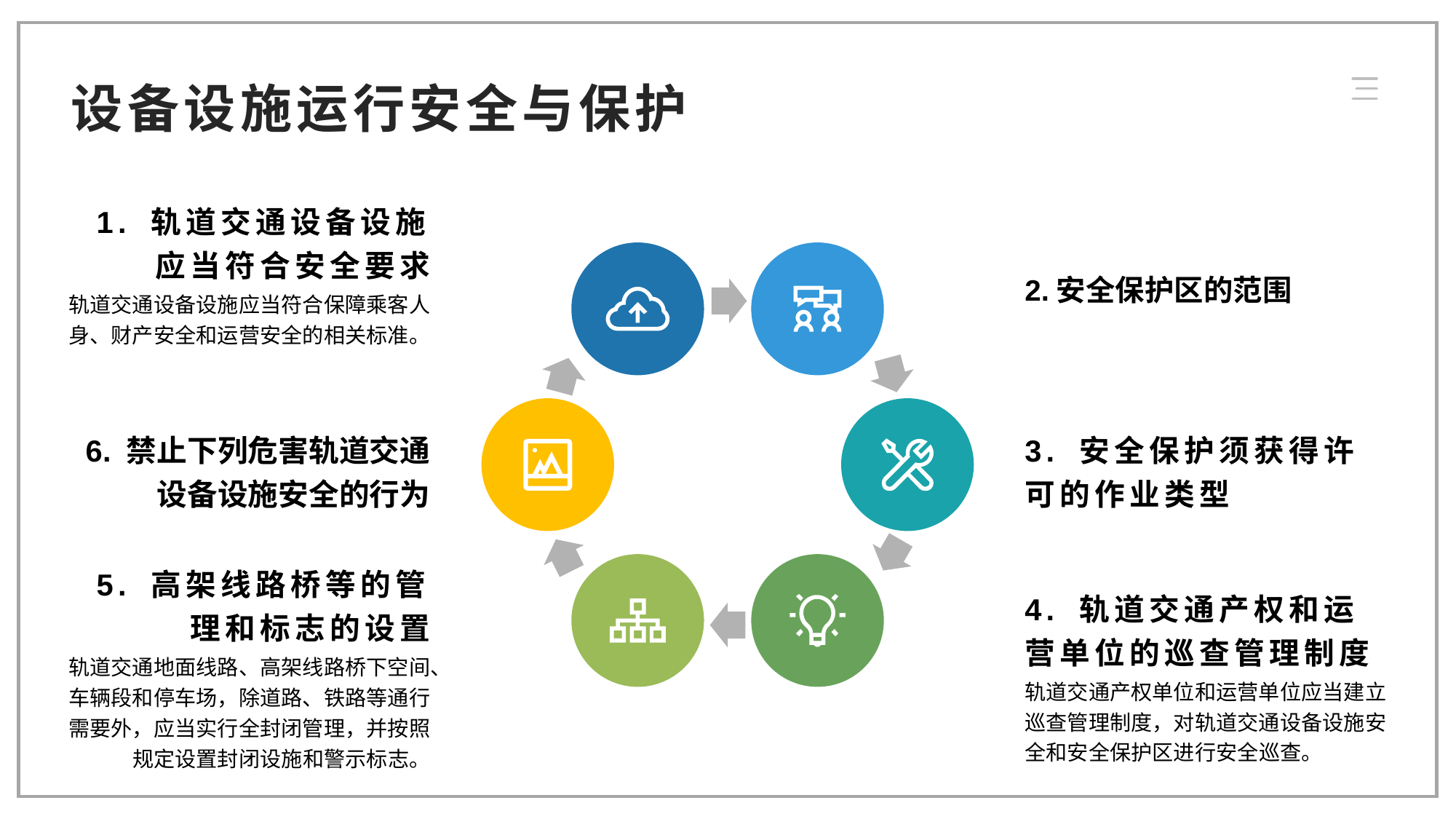

设备设施运行安全与保护
1. 轨道交通设备设施应当符合安全要求

2.安全保护区的范围

轨道交通设备设施应当符合保障乘客人身、财产安全和运营安全的相关标准。

6. 禁止下列危害轨道交通设备设施安全的行为
3. 安全保护须获得许可的作业类型

5. 高架线路桥等的管理和标志的设置

4. 轨道交通产权和运营单位的巡查管理制度

轨道交通地面线路、高架线路桥下空间、车辆段和停车场，除道路、铁路等通行需要外，应当实行全封闭管理，并按照规定设置封闭设施和警示标志。
轨道交通产权单位和运营单位应当建立巡查管理制度，对轨道交通设备设施安全和安全保护区进行安全巡查。